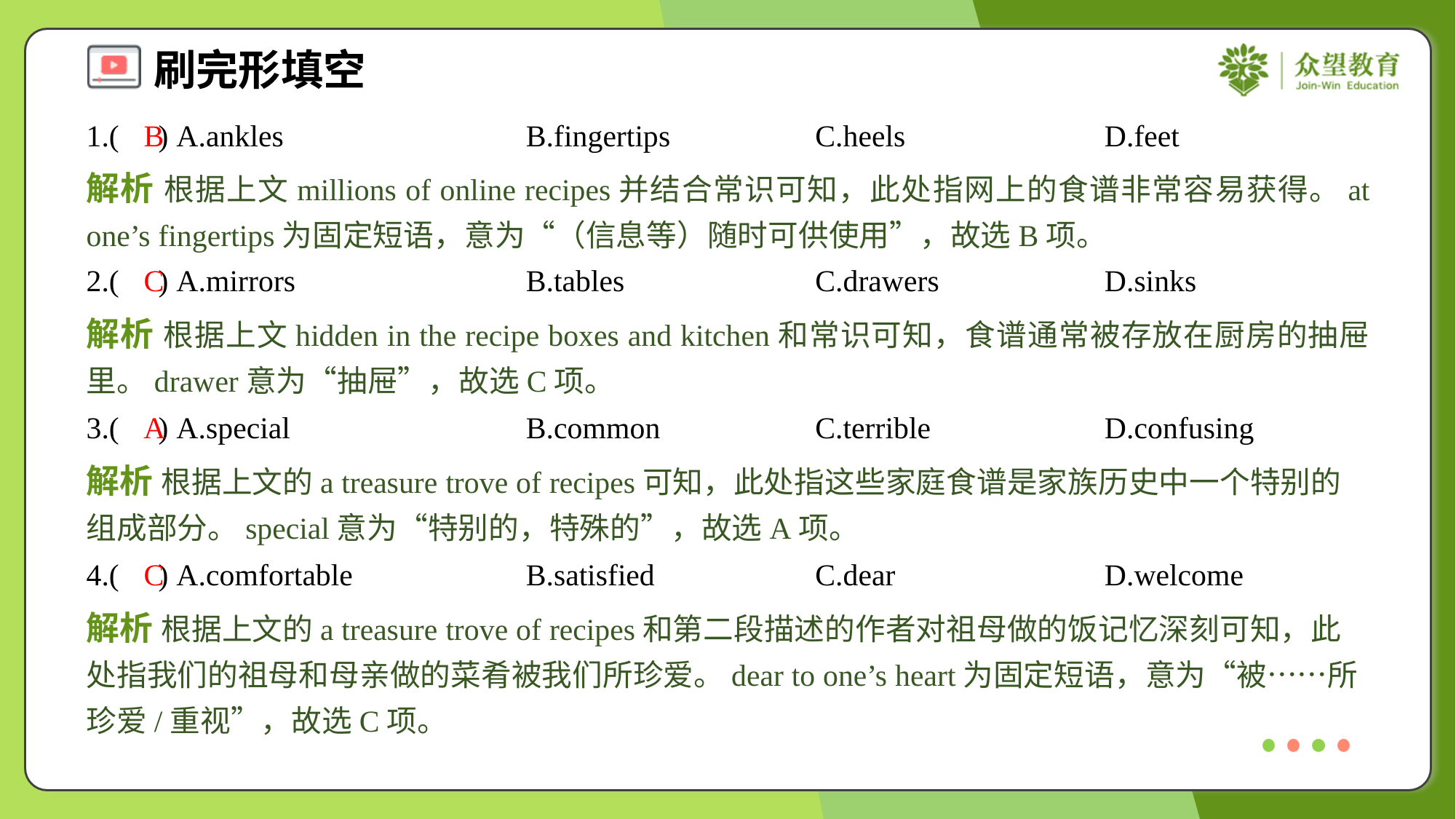

1.(     ) A.ankles	B.fingertips	C.heels	D.feet
B
解析 根据上文millions of online recipes并结合常识可知，此处指网上的食谱非常容易获得。at one’s fingertips为固定短语，意为“（信息等）随时可供使用”，故选B项。
2.(     ) A.mirrors	B.tables	C.drawers	D.sinks
C
解析 根据上文hidden in the recipe boxes and kitchen和常识可知，食谱通常被存放在厨房的抽屉里。drawer意为“抽屉”，故选C项。
3.(     ) A.special	B.common	C.terrible	D.confusing
A
解析 根据上文的a treasure trove of recipes可知，此处指这些家庭食谱是家族历史中一个特别的组成部分。special意为“特别的，特殊的”，故选A项。
4.(     ) A.comfortable	B.satisfied	C.dear	D.welcome
C
解析 根据上文的a treasure trove of recipes和第二段描述的作者对祖母做的饭记忆深刻可知，此处指我们的祖母和母亲做的菜肴被我们所珍爱。dear to one’s heart为固定短语，意为“被……所珍爱/重视”，故选C项。